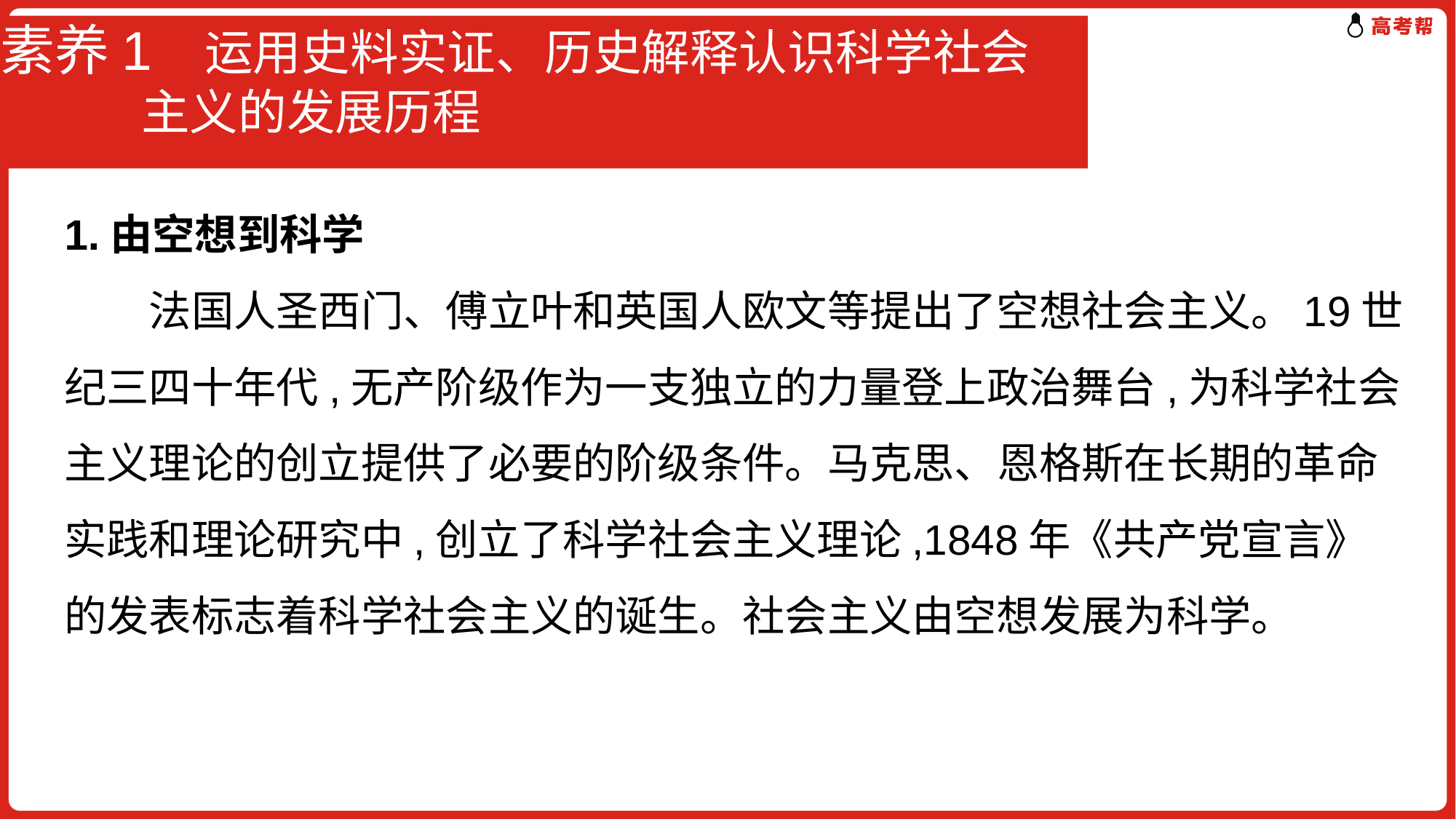

# 素养1   运用史料实证、历史解释认识科学社会 主义的发展历程
1.由空想到科学
　　法国人圣西门、傅立叶和英国人欧文等提出了空想社会主义。19世纪三四十年代,无产阶级作为一支独立的力量登上政治舞台,为科学社会主义理论的创立提供了必要的阶级条件。马克思、恩格斯在长期的革命实践和理论研究中,创立了科学社会主义理论,1848年《共产党宣言》的发表标志着科学社会主义的诞生。社会主义由空想发展为科学。